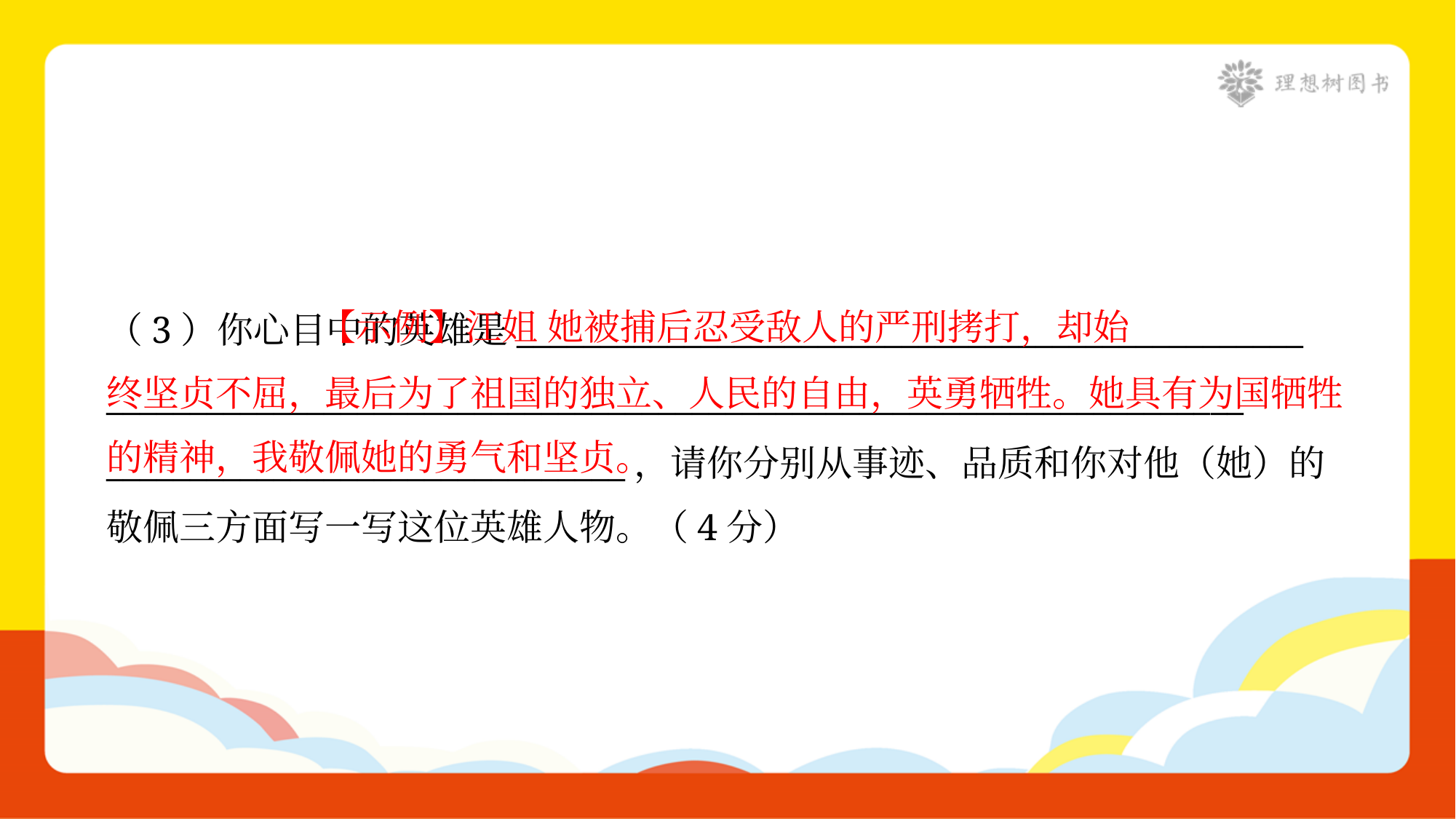

【示例】江姐 她被捕后忍受敌人的严刑拷打，却始
终坚贞不屈，最后为了祖国的独立、人民的自由，英勇牺牲。她具有为国牺牲
的精神，我敬佩她的勇气和坚贞。
（3）你心目中的英雄是_______________________________________________
____________________________________________________________________
_______________________________，请你分别从事迹、品质和你对他（她）的
敬佩三方面写一写这位英雄人物。（4分）